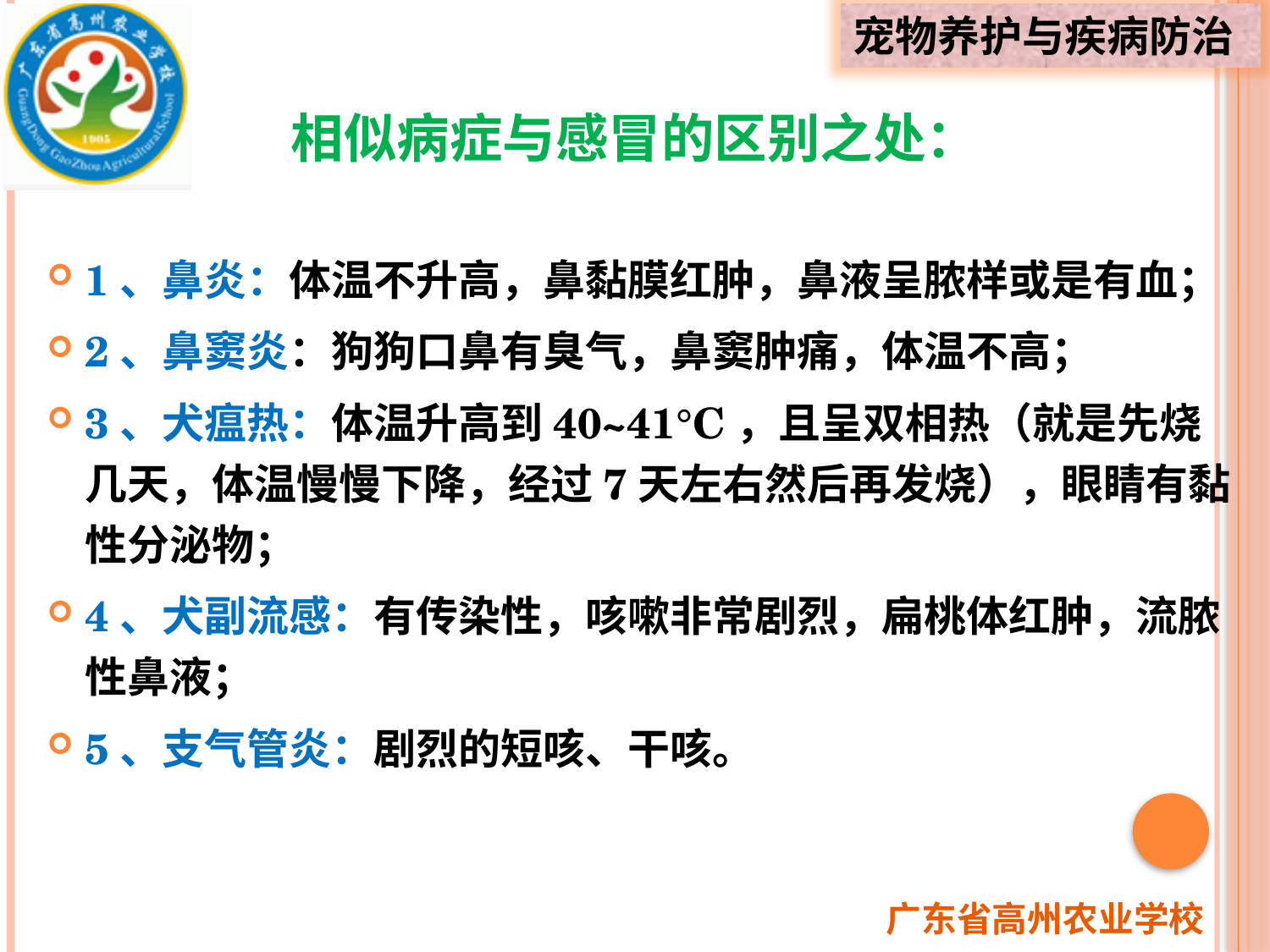

# 相似病症与感冒的区别之处：
1、鼻炎：体温不升高，鼻黏膜红肿，鼻液呈脓样或是有血；
2、鼻窦炎：狗狗口鼻有臭气，鼻窦肿痛，体温不高；
3、犬瘟热：体温升高到40~41°C，且呈双相热（就是先烧几天，体温慢慢下降，经过7天左右然后再发烧），眼睛有黏性分泌物；
4、犬副流感：有传染性，咳嗽非常剧烈，扁桃体红肿，流脓性鼻液；
5、支气管炎：剧烈的短咳、干咳。